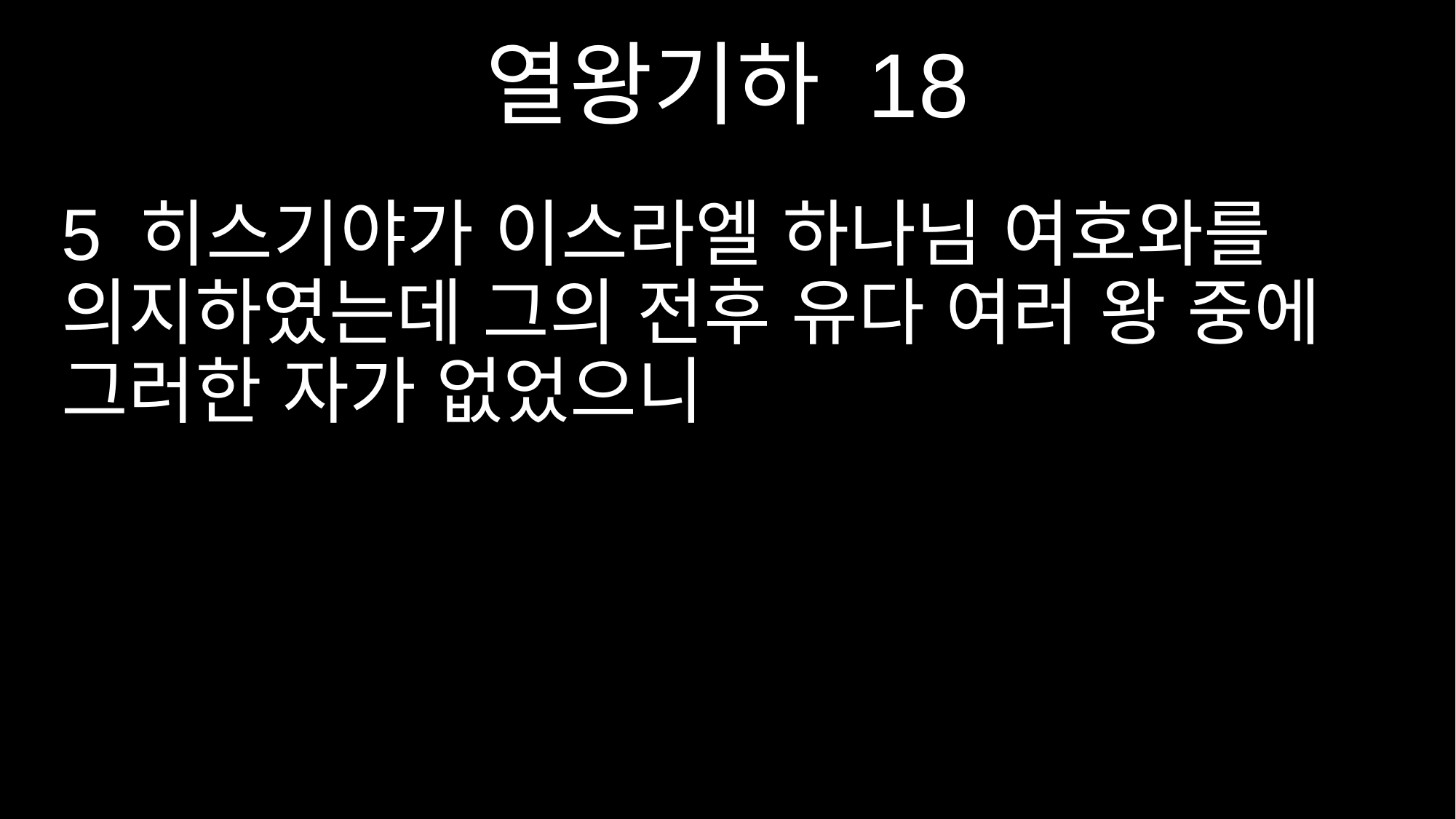

열왕기하 18
5 히스기야가 이스라엘 하나님 여호와를 의지하였는데 그의 전후 유다 여러 왕 중에 그러한 자가 없었으니